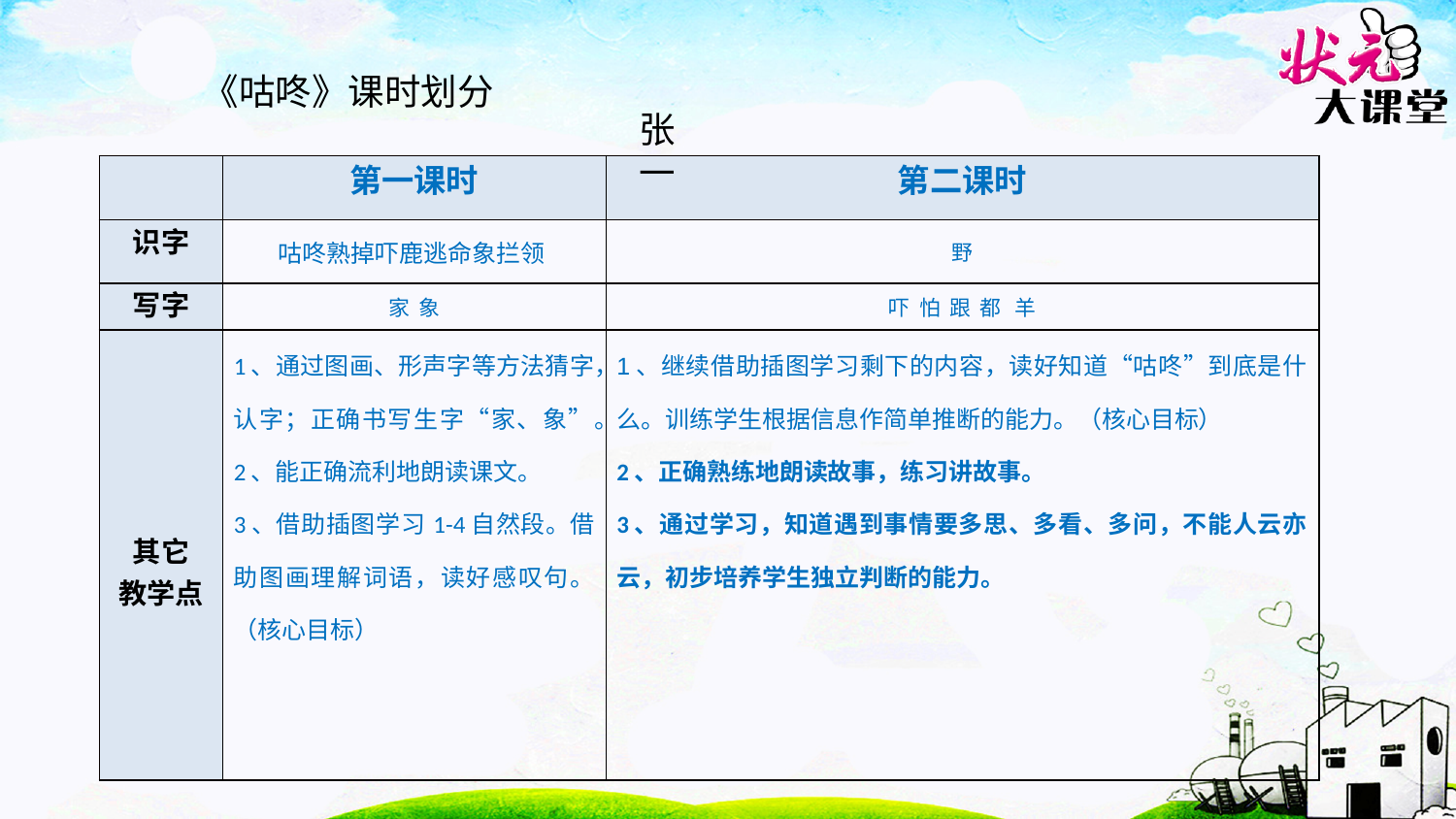

《咕咚》课时划分
张一
|  | 第一课时 | 第二课时 |
| --- | --- | --- |
| 识字 | 咕咚熟掉吓鹿逃命象拦领 | 野 |
| 写字 | 家 象 | 吓 怕 跟 都 羊 |
| 其它 教学点 | 1、通过图画、形声字等方法猜字，认字；正确书写生字“家、象”。 2、能正确流利地朗读课文。 3、借助插图学习1-4自然段。借助图画理解词语，读好感叹句。（核心目标） | 1、继续借助插图学习剩下的内容，读好知道“咕咚”到底是什么。训练学生根据信息作简单推断的能力。（核心目标） 2、正确熟练地朗读故事，练习讲故事。 3、通过学习，知道遇到事情要多思、多看、多问，不能人云亦云，初步培养学生独立判断的能力。 |